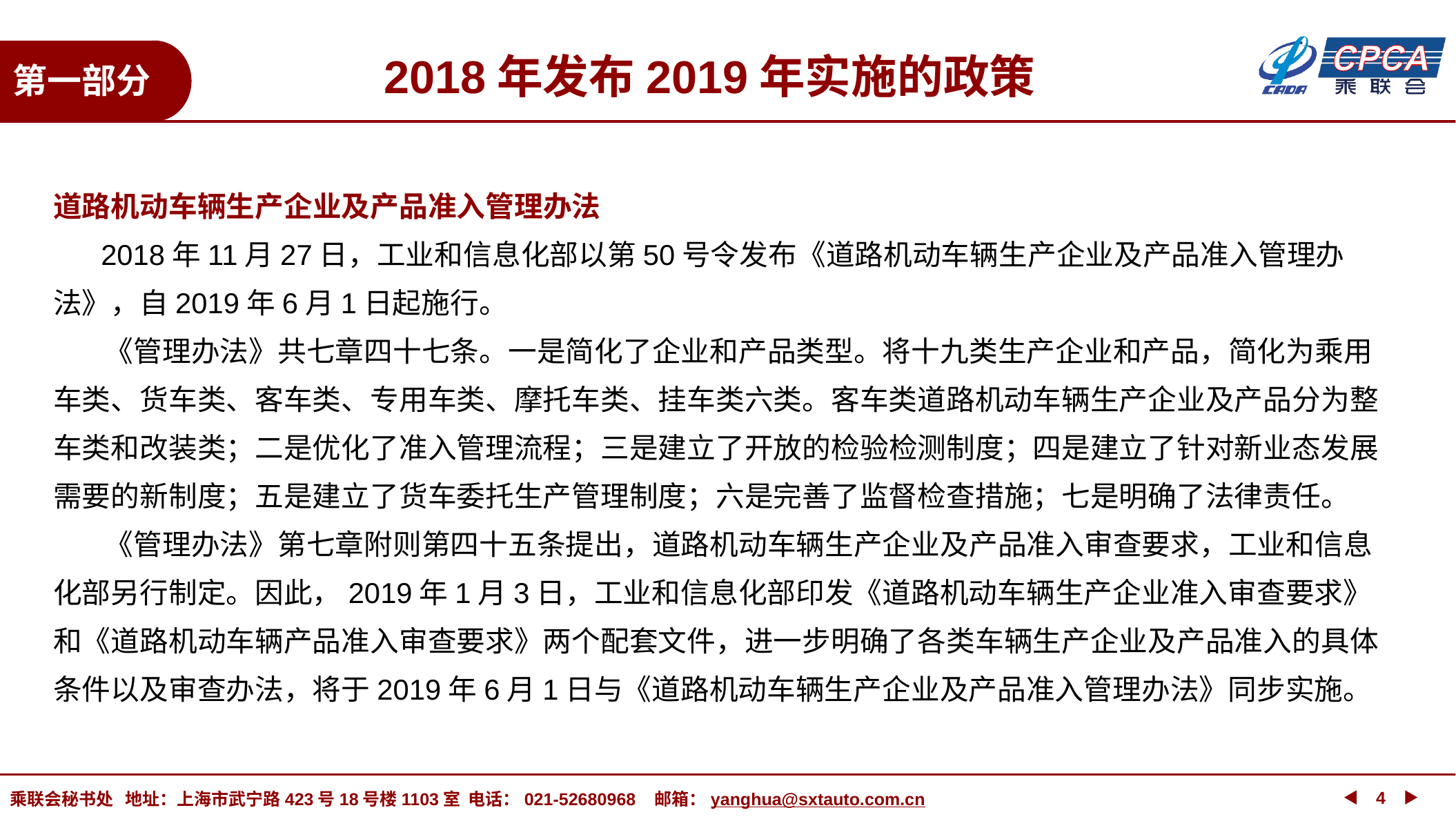

2018年发布2019年实施的政策
第一部分
道路机动车辆生产企业及产品准入管理办法
      2018年11月27日，工业和信息化部以第50号令发布《道路机动车辆生产企业及产品准入管理办法》，自2019年6月1日起施行。
       《管理办法》共七章四十七条。一是简化了企业和产品类型。将十九类生产企业和产品，简化为乘用车类、货车类、客车类、专用车类、摩托车类、挂车类六类。客车类道路机动车辆生产企业及产品分为整车类和改装类；二是优化了准入管理流程；三是建立了开放的检验检测制度；四是建立了针对新业态发展需要的新制度；五是建立了货车委托生产管理制度；六是完善了监督检查措施；七是明确了法律责任。
       《管理办法》第七章附则第四十五条提出，道路机动车辆生产企业及产品准入审查要求，工业和信息化部另行制定。因此，2019年1月3日，工业和信息化部印发《道路机动车辆生产企业准入审查要求》和《道路机动车辆产品准入审查要求》两个配套文件，进一步明确了各类车辆生产企业及产品准入的具体条件以及审查办法，将于2019年6月1日与《道路机动车辆生产企业及产品准入管理办法》同步实施。